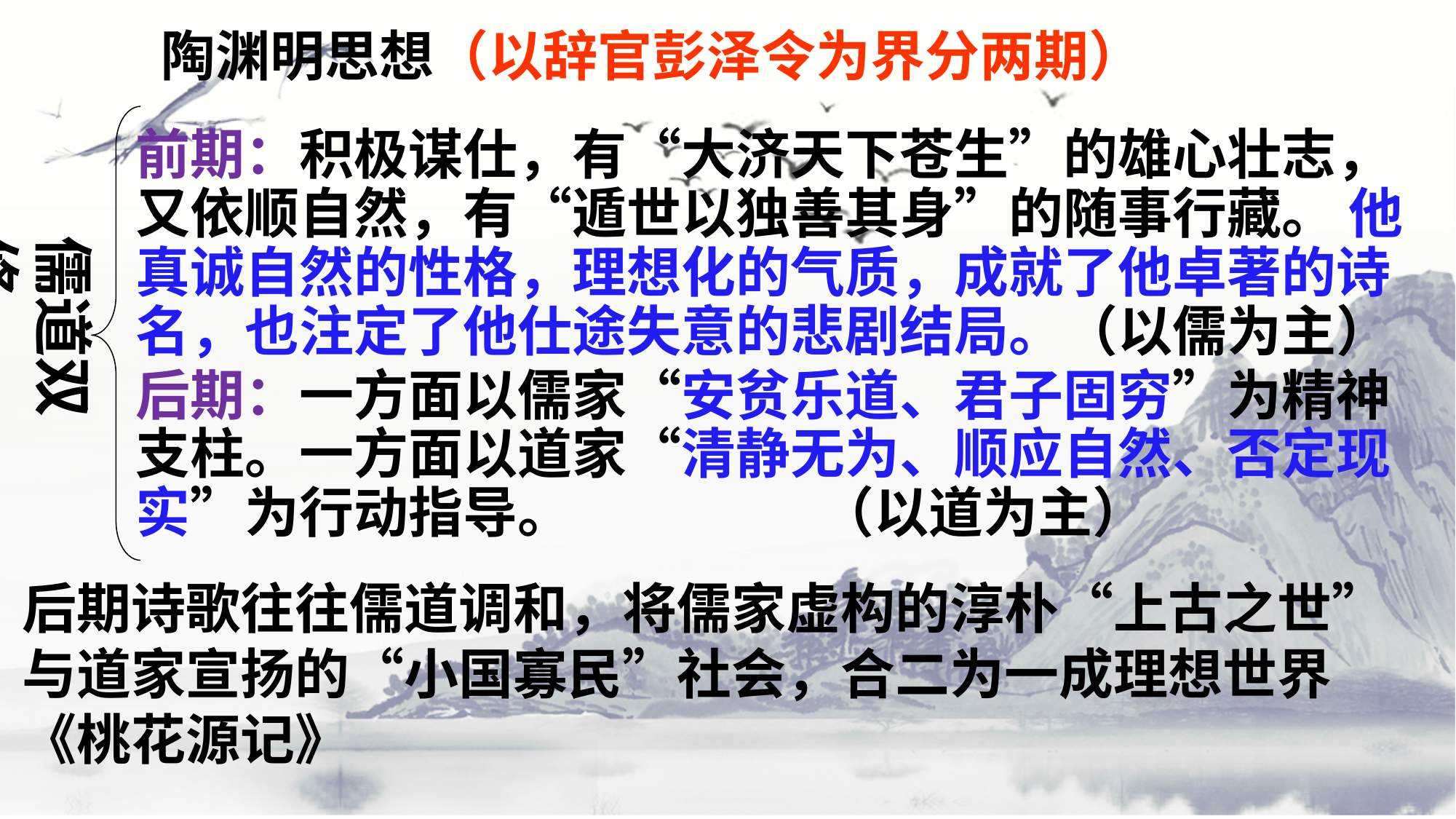

陶渊明思想（以辞官彭泽令为界分两期）

前期：积极谋仕，有“大济天下苍生”的雄心壮志，又依顺自然，有“遁世以独善其身”的随事行藏。 他真诚自然的性格，理想化的气质，成就了他卓著的诗名，也注定了他仕途失意的悲剧结局。（以儒为主）

后期：一方面以儒家“安贫乐道、君子固穷”为精神支柱。一方面以道家“清静无为、顺应自然、否定现实”为行动指导。                    （以道为主）

儒道双修
后期诗歌往往儒道调和，将儒家虚构的淳朴“上古之世”与道家宣扬的“小国寡民”社会，合二为一成理想世界《桃花源记》